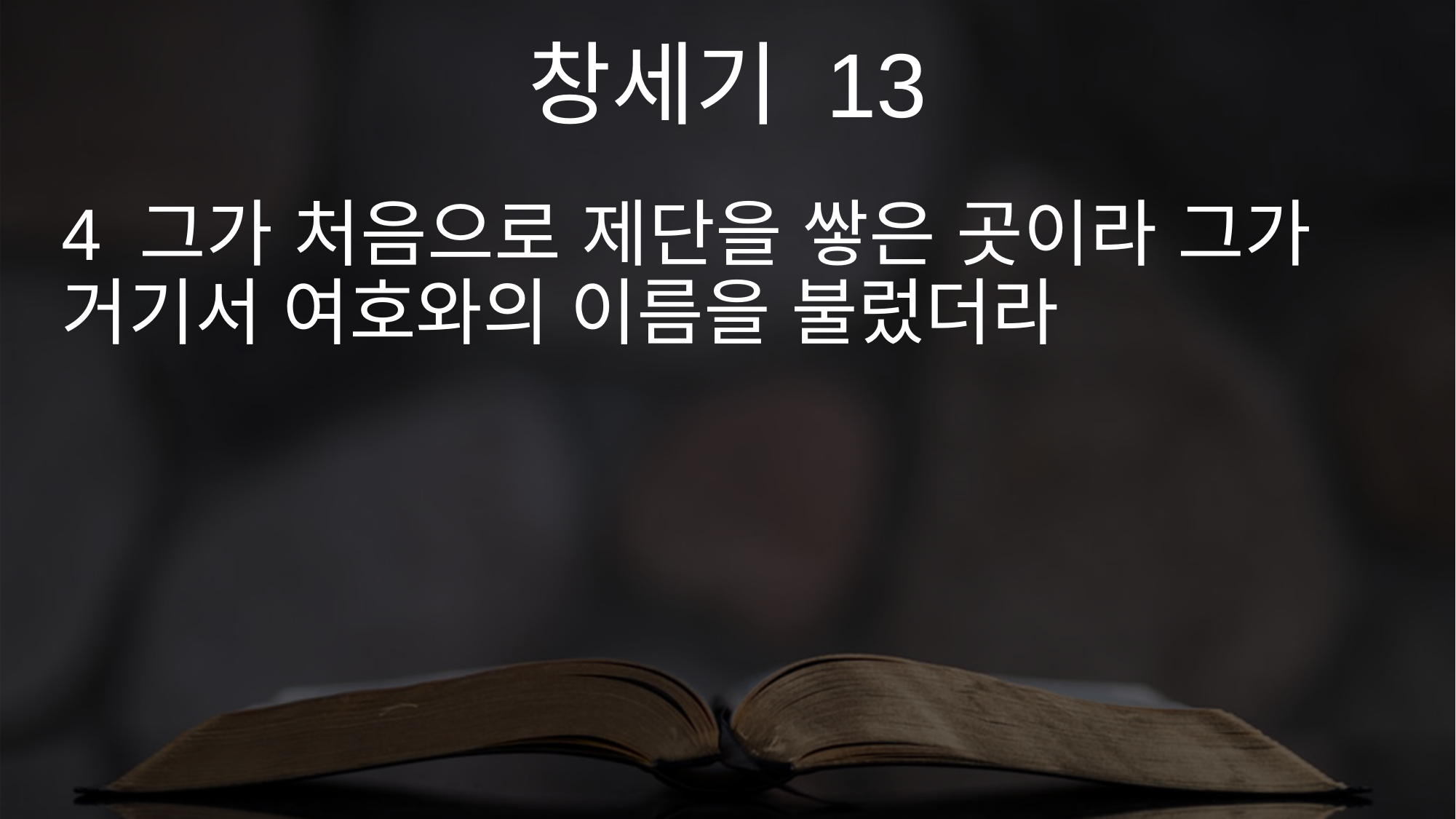

창세기 13
4 그가 처음으로 제단을 쌓은 곳이라 그가 거기서 여호와의 이름을 불렀더라